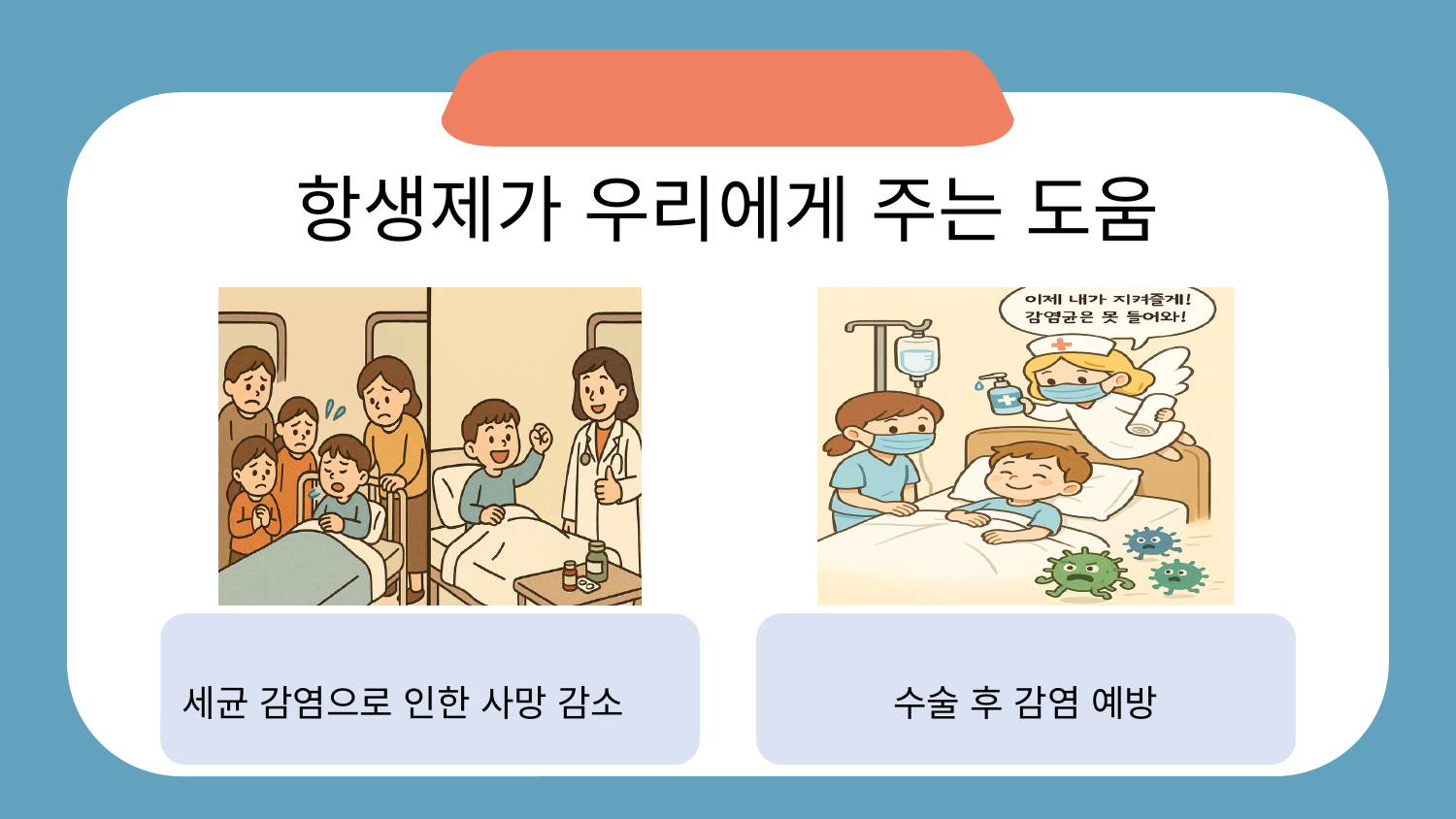

항생제가 우리에게 주는 도움

세균 감염으로 인한 사망 감소
수술 후 감염 예방